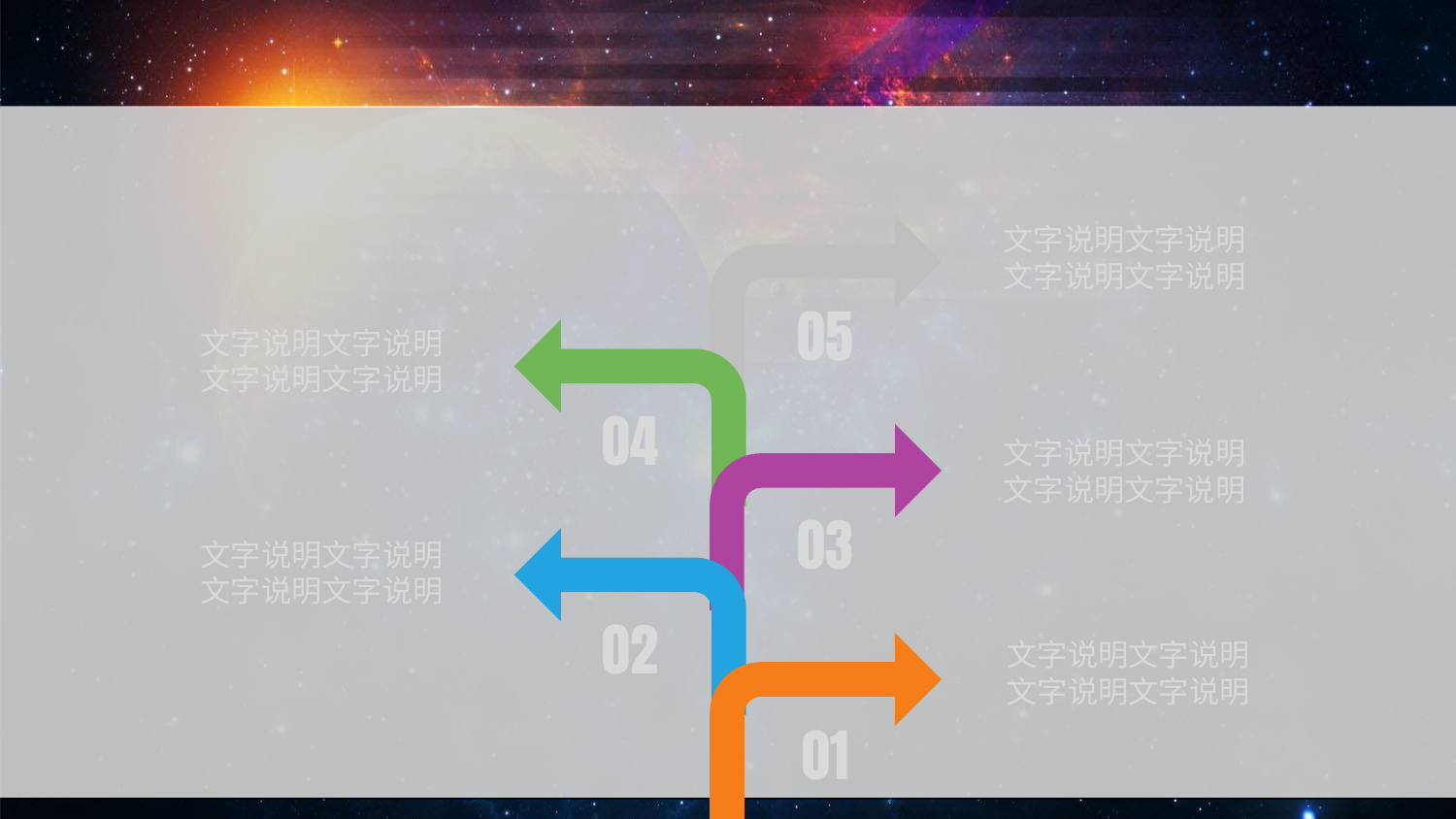

#

文字说明文字说明
文字说明文字说明
05
文字说明文字说明
文字说明文字说明

04

文字说明文字说明
文字说明文字说明
03

文字说明文字说明
文字说明文字说明
02
文字说明文字说明
文字说明文字说明

01